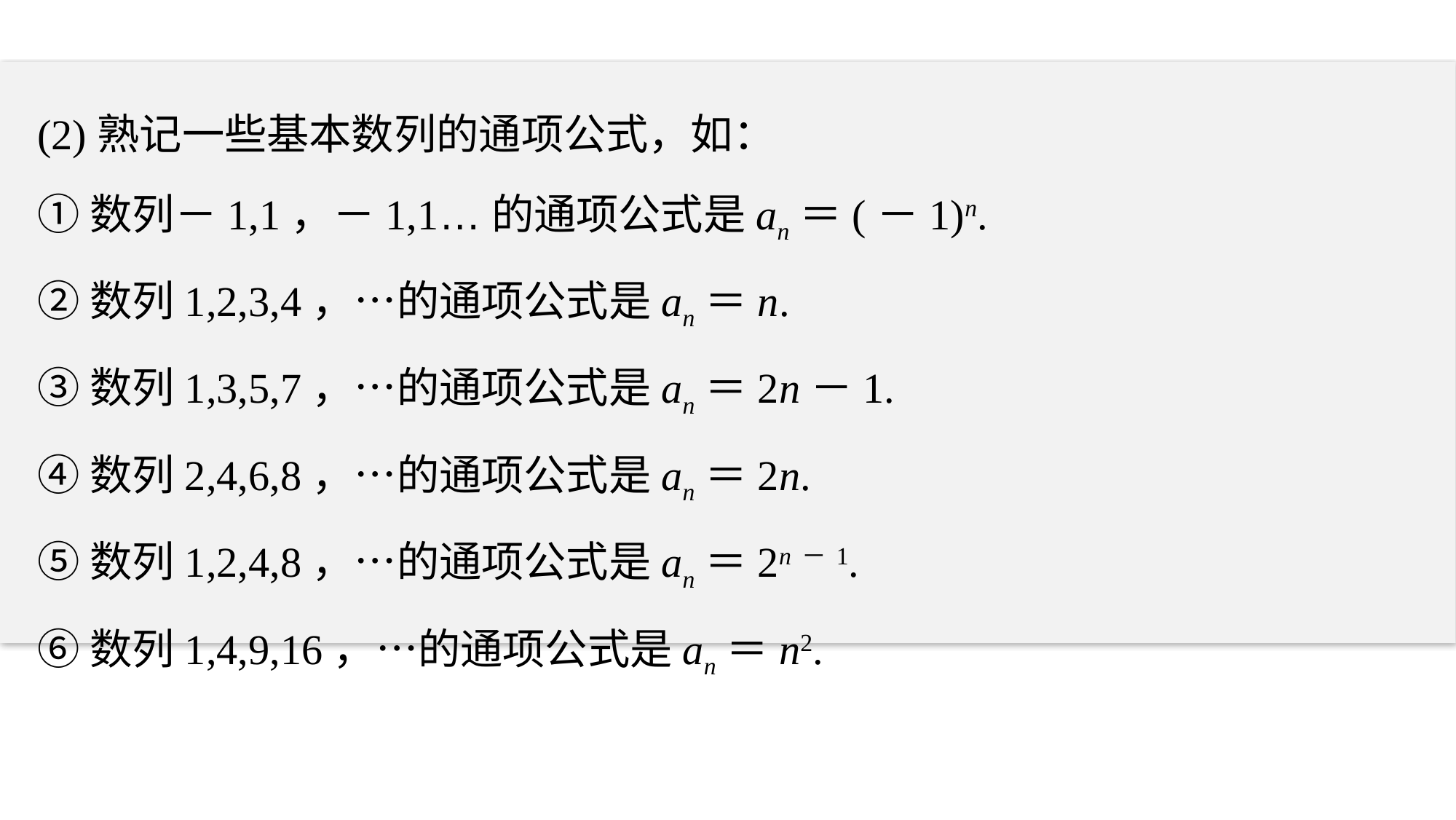

(2)熟记一些基本数列的通项公式，如：
①数列－1,1，－1,1…的通项公式是an＝(－1)n.
②数列1,2,3,4，…的通项公式是an＝n.
③数列1,3,5,7，…的通项公式是an＝2n－1.
④数列2,4,6,8，…的通项公式是an＝2n.
⑤数列1,2,4,8，…的通项公式是an＝2n－1.
⑥数列1,4,9,16，…的通项公式是an＝n2.